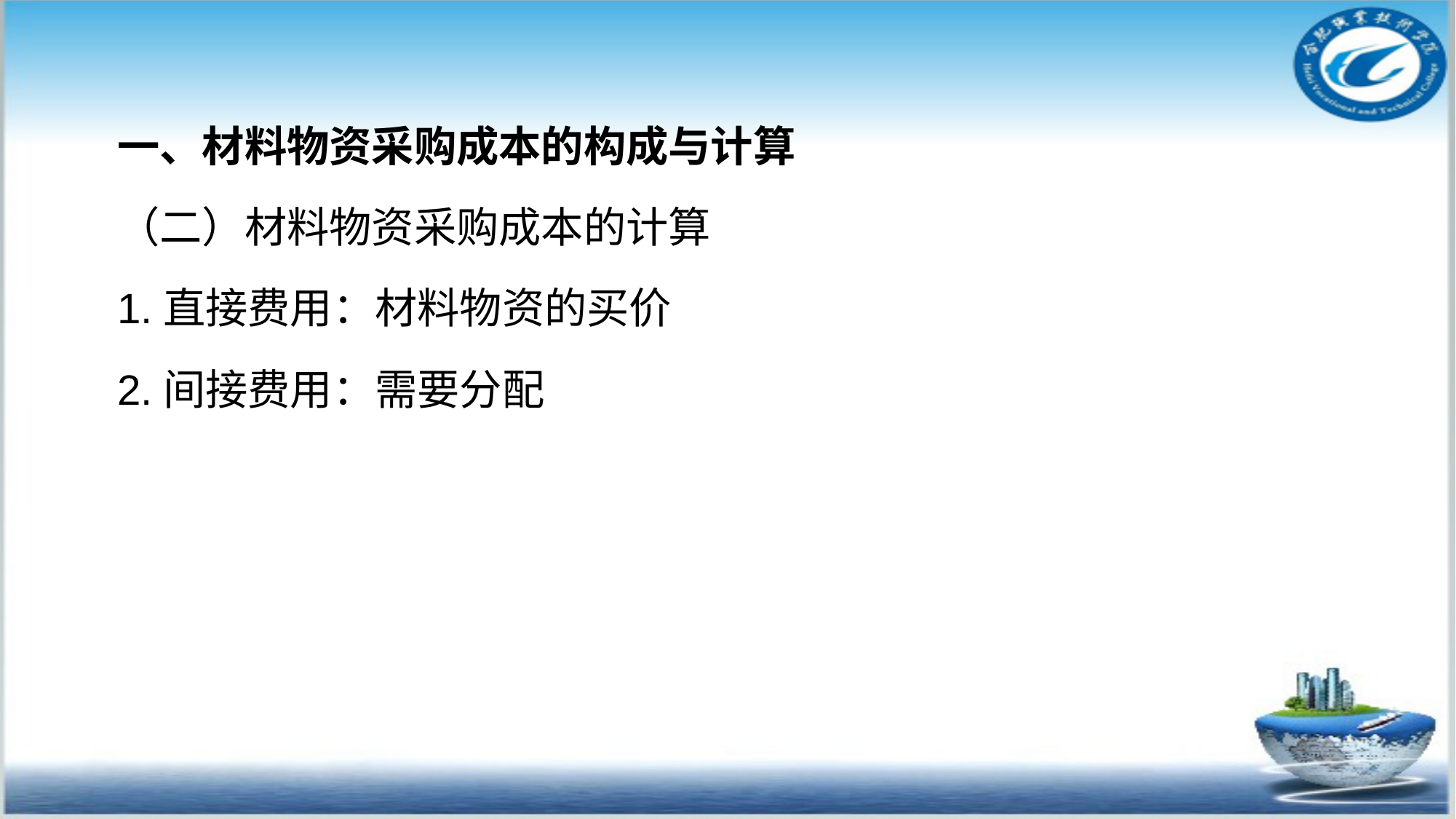

一、材料物资采购成本的构成与计算
（二）材料物资采购成本的计算
1.直接费用：材料物资的买价
2.间接费用：需要分配